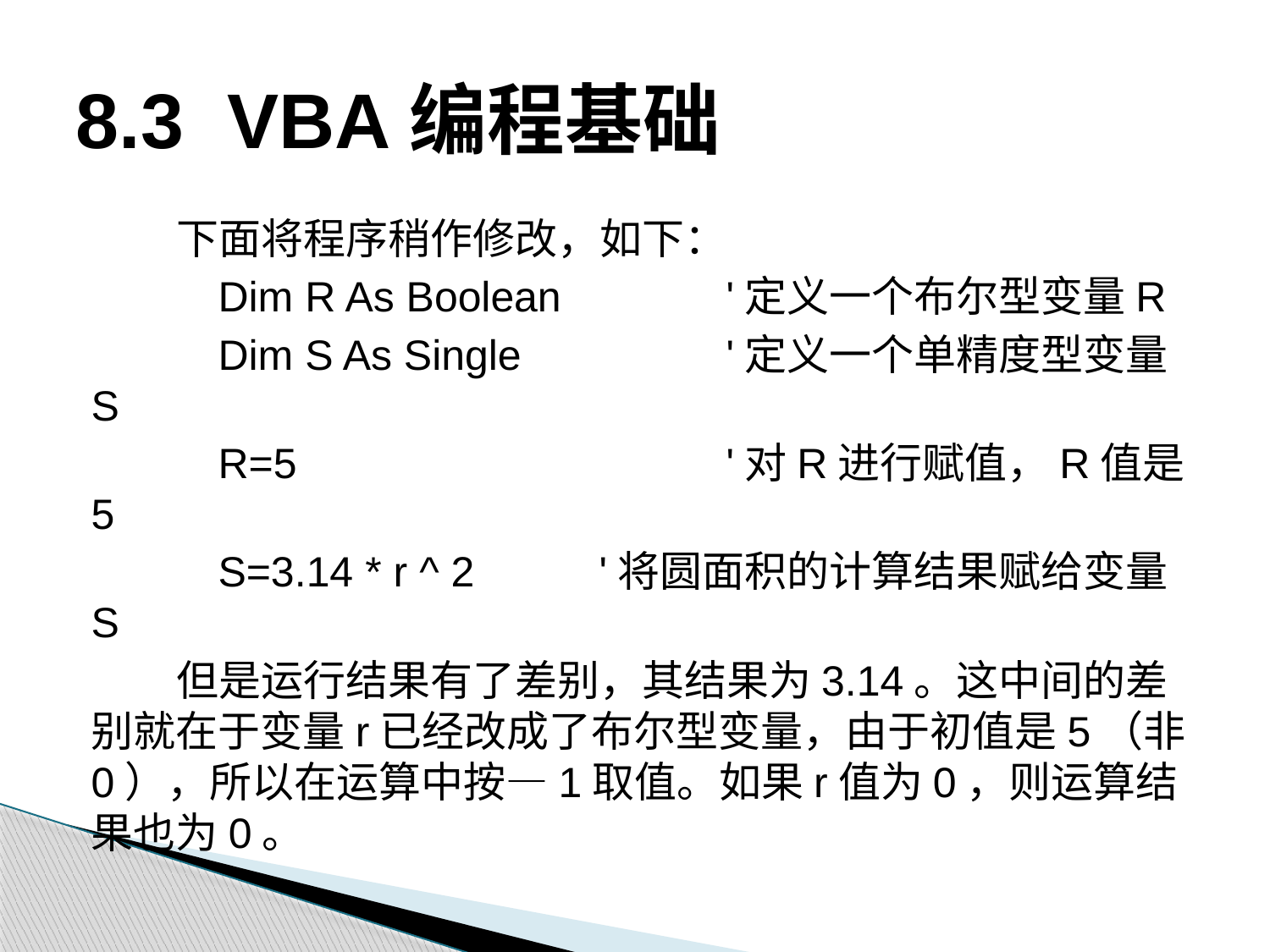

# 8.3  VBA编程基础
下面将程序稍作修改，如下：
	Dim R As Boolean		'定义一个布尔型变量R
	Dim S As Single		'定义一个单精度型变量S
	R=5                  		'对R进行赋值，R值是5
	S=3.14 * r ^ 2 	'将圆面积的计算结果赋给变量S
但是运行结果有了差别，其结果为3.14。这中间的差别就在于变量r已经改成了布尔型变量，由于初值是5（非0），所以在运算中按—1取值。如果r值为0，则运算结果也为0。